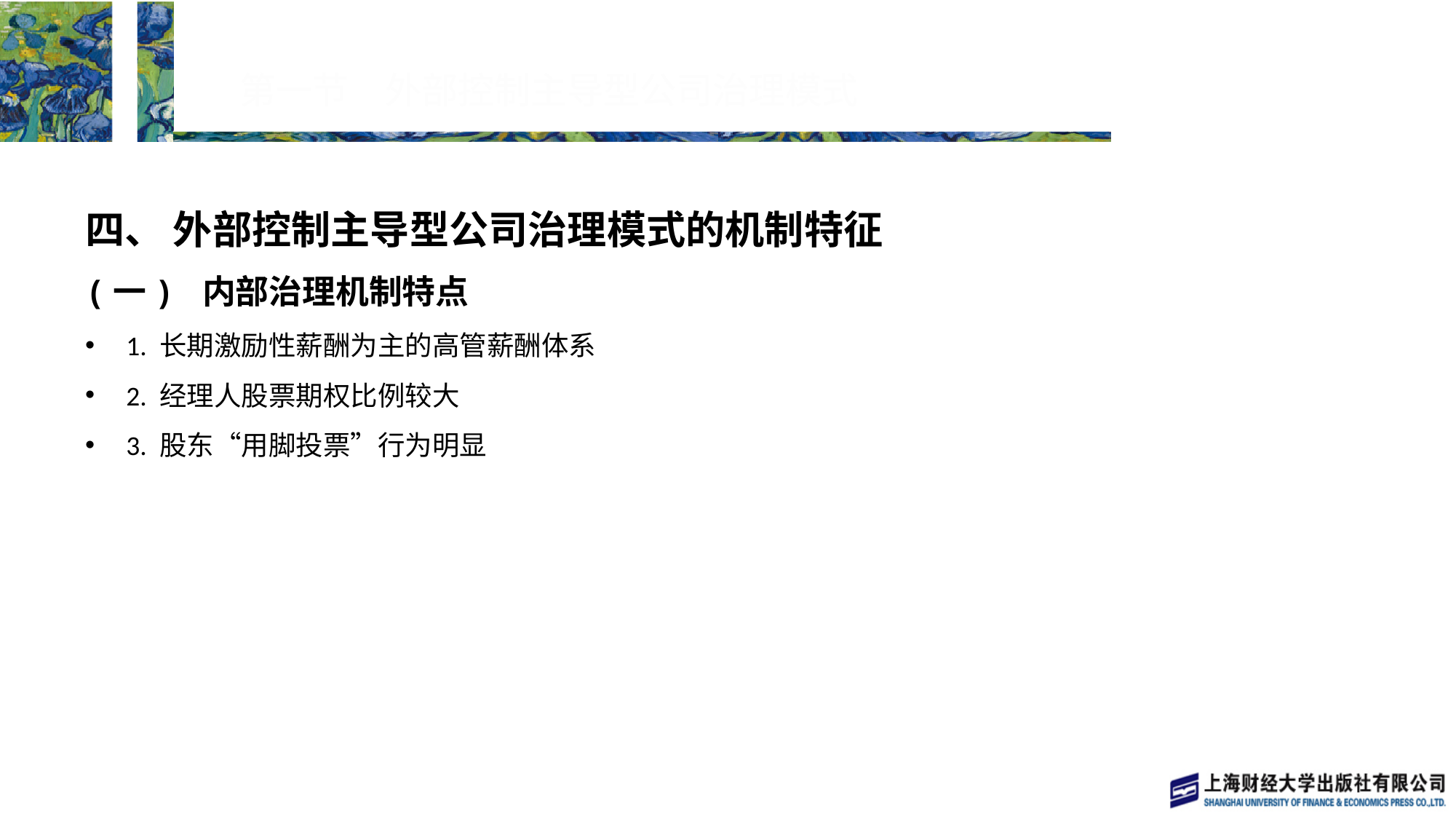

# 第一节　外部控制主导型公司治理模式
四、 外部控制主导型公司治理模式的机制特征
(一) 内部治理机制特点
1. 长期激励性薪酬为主的高管薪酬体系
2. 经理人股票期权比例较大
3. 股东“用脚投票”行为明显